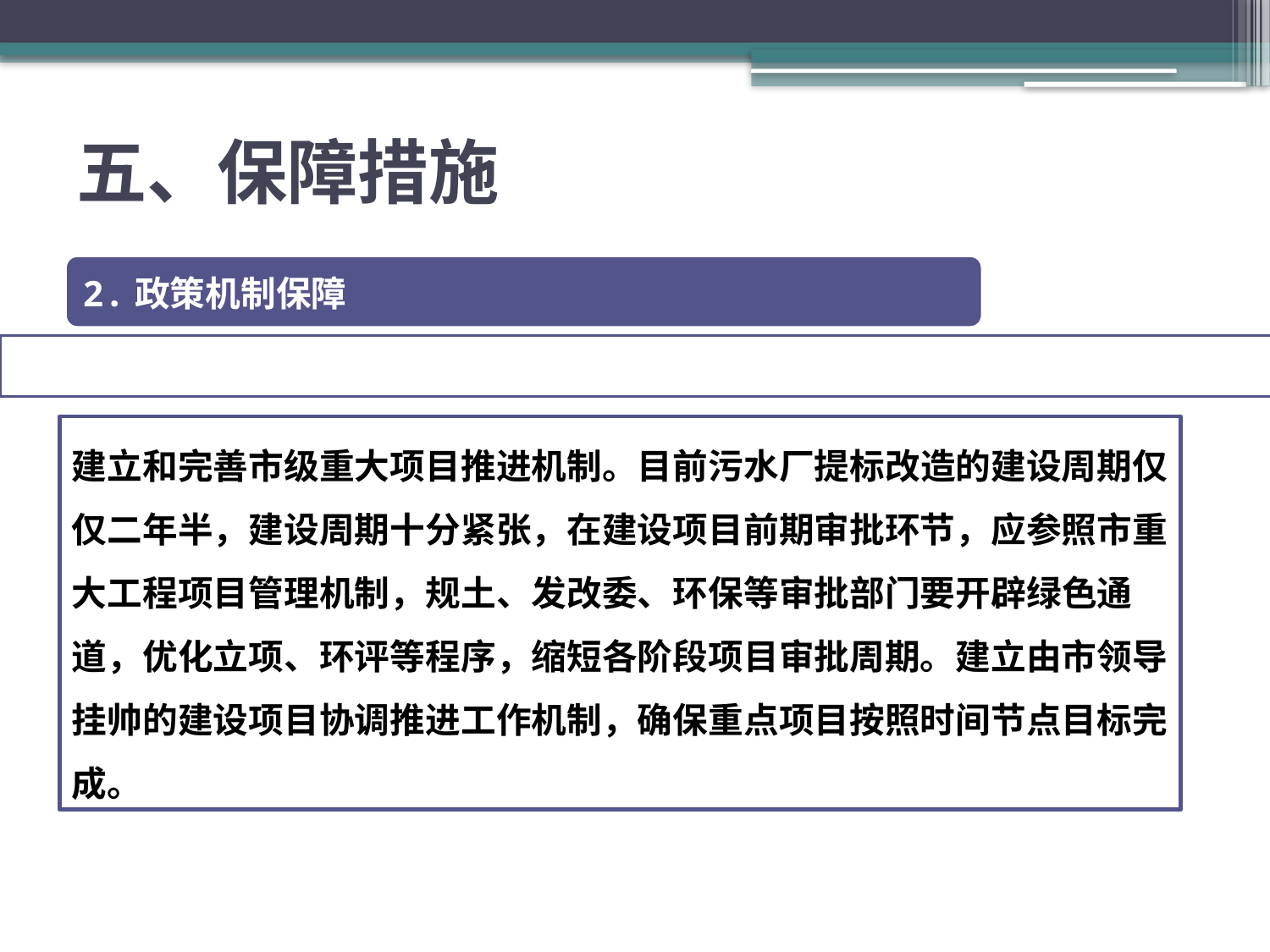

# 五、保障措施
2.政策机制保障
建立和完善市级重大项目推进机制。目前污水厂提标改造的建设周期仅仅二年半，建设周期十分紧张，在建设项目前期审批环节，应参照市重大工程项目管理机制，规土、发改委、环保等审批部门要开辟绿色通道，优化立项、环评等程序，缩短各阶段项目审批周期。建立由市领导挂帅的建设项目协调推进工作机制，确保重点项目按照时间节点目标完成。